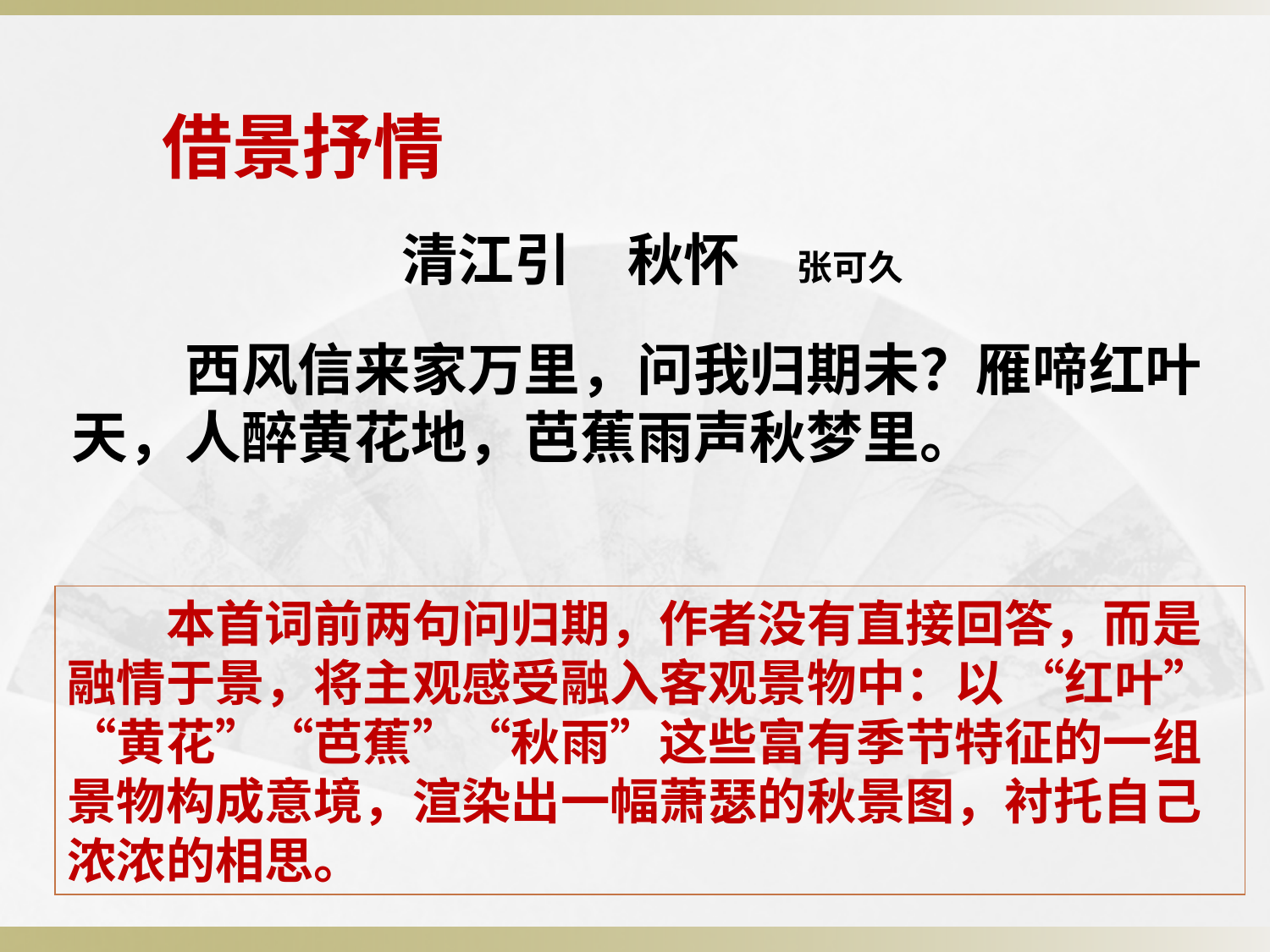

借景抒情
清江引　秋怀　张可久

　　西风信来家万里，问我归期未？雁啼红叶天，人醉黄花地，芭蕉雨声秋梦里。
　　本首词前两句问归期，作者没有直接回答，而是融情于景，将主观感受融入客观景物中：以 “红叶”“黄花”“芭蕉”“秋雨”这些富有季节特征的一组景物构成意境，渲染出一幅萧瑟的秋景图，衬托自己浓浓的相思。